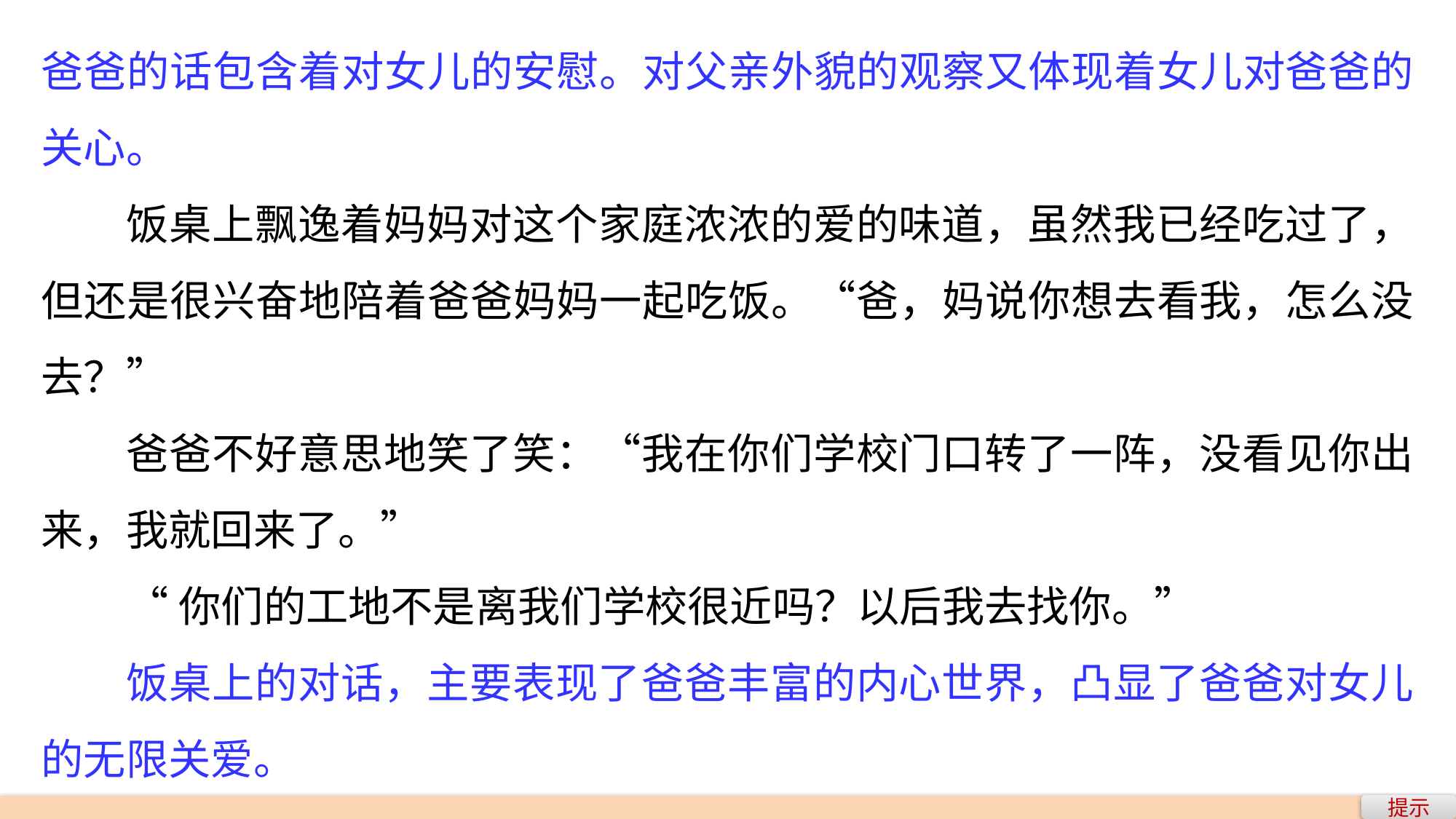

爸爸的话包含着对女儿的安慰。对父亲外貌的观察又体现着女儿对爸爸的关心。
饭桌上飘逸着妈妈对这个家庭浓浓的爱的味道，虽然我已经吃过了，但还是很兴奋地陪着爸爸妈妈一起吃饭。“爸，妈说你想去看我，怎么没去？”
爸爸不好意思地笑了笑：“我在你们学校门口转了一阵，没看见你出来，我就回来了。”
“你们的工地不是离我们学校很近吗？以后我去找你。”
饭桌上的对话，主要表现了爸爸丰富的内心世界，凸显了爸爸对女儿的无限关爱。
提示